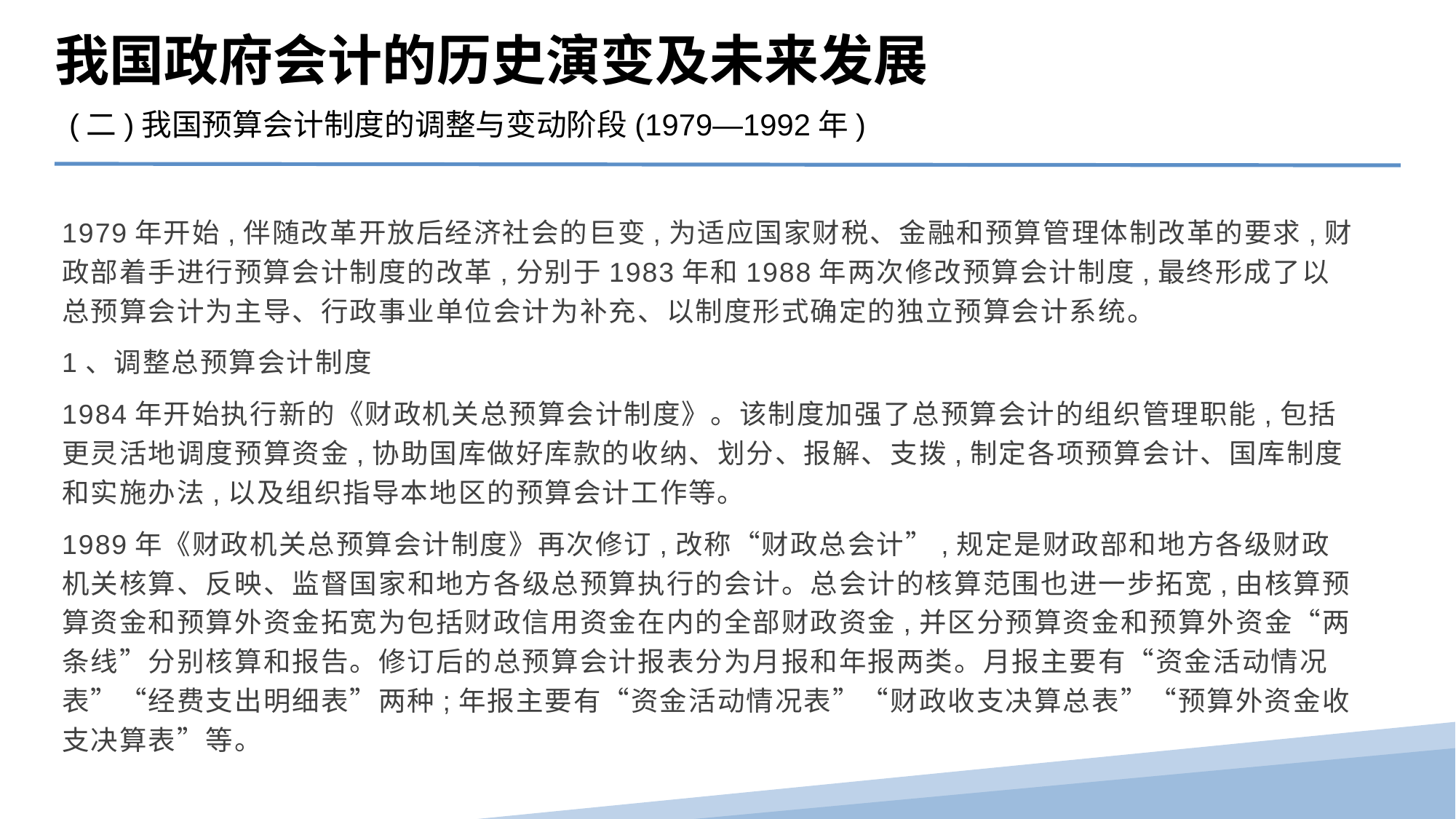

我国政府会计的历史演变及未来发展
(二)我国预算会计制度的调整与变动阶段(1979—1992年)

1979年开始,伴随改革开放后经济社会的巨变,为适应国家财税、金融和预算管理体制改革的要求,财政部着手进行预算会计制度的改革,分别于1983年和1988年两次修改预算会计制度,最终形成了以总预算会计为主导、行政事业单位会计为补充、以制度形式确定的独立预算会计系统。
1、调整总预算会计制度
1984年开始执行新的《财政机关总预算会计制度》。该制度加强了总预算会计的组织管理职能,包括更灵活地调度预算资金,协助国库做好库款的收纳、划分、报解、支拨,制定各项预算会计、国库制度和实施办法,以及组织指导本地区的预算会计工作等。
1989年《财政机关总预算会计制度》再次修订,改称“财政总会计”,规定是财政部和地方各级财政机关核算、反映、监督国家和地方各级总预算执行的会计。总会计的核算范围也进一步拓宽,由核算预算资金和预算外资金拓宽为包括财政信用资金在内的全部财政资金,并区分预算资金和预算外资金“两条线”分别核算和报告。修订后的总预算会计报表分为月报和年报两类。月报主要有“资金活动情况表”“经费支出明细表”两种;年报主要有“资金活动情况表”“财政收支决算总表”“预算外资金收支决算表”等。